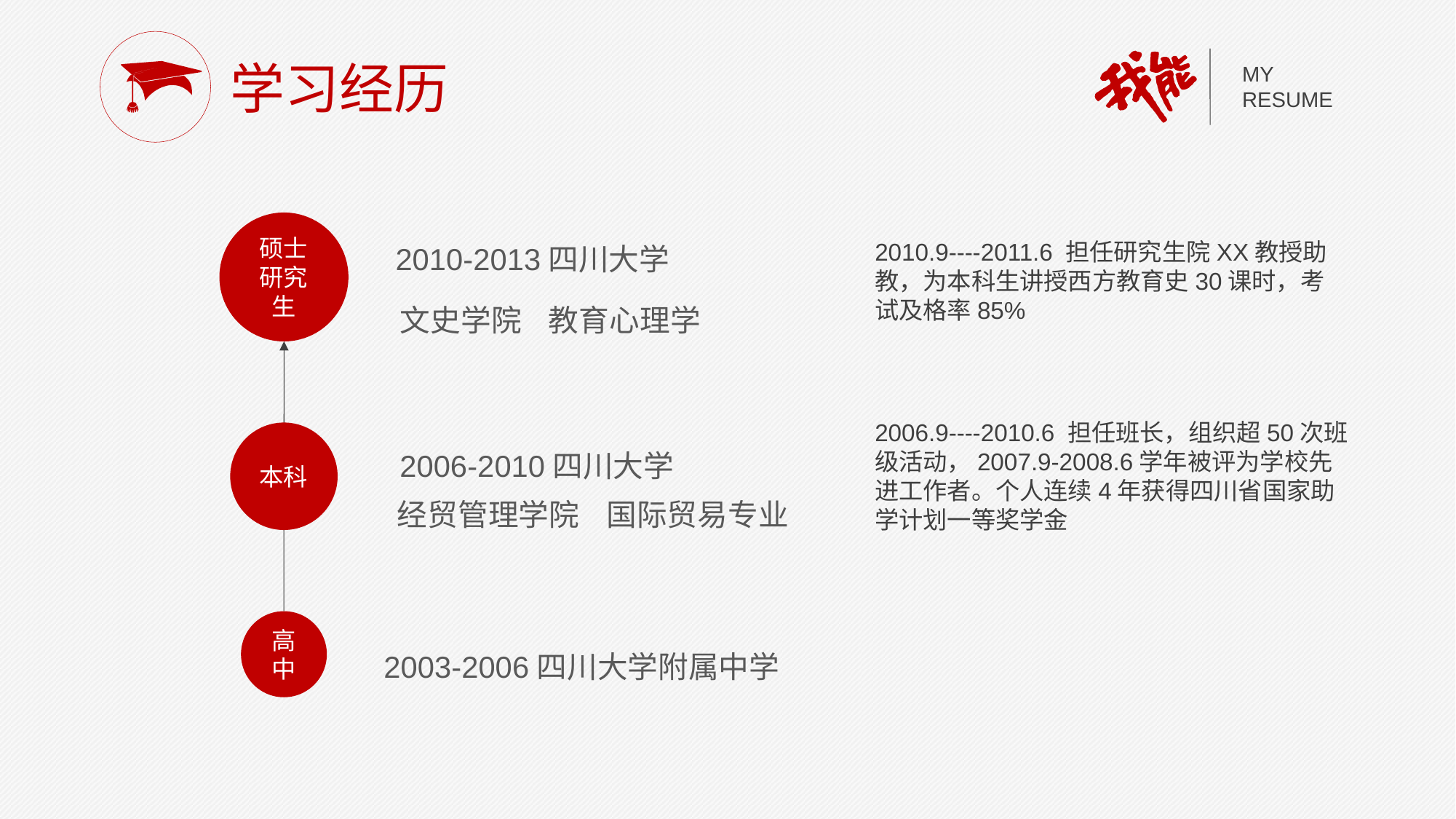

学习经历

MY
RESUME

硕士研究生
2010-2013四川大学
文史学院    教育心理学
2010.9----2011.6 担任研究生院XX教授助教，为本科生讲授西方教育史30课时，考试及格率85%
2006.9----2010.6 担任班长，组织超50次班级活动，2007.9-2008.6学年被评为学校先进工作者。个人连续4年获得四川省国家助学计划一等奖学金
本科
2006-2010四川大学
经贸管理学院    国际贸易专业
高中
2003-2006四川大学附属中学